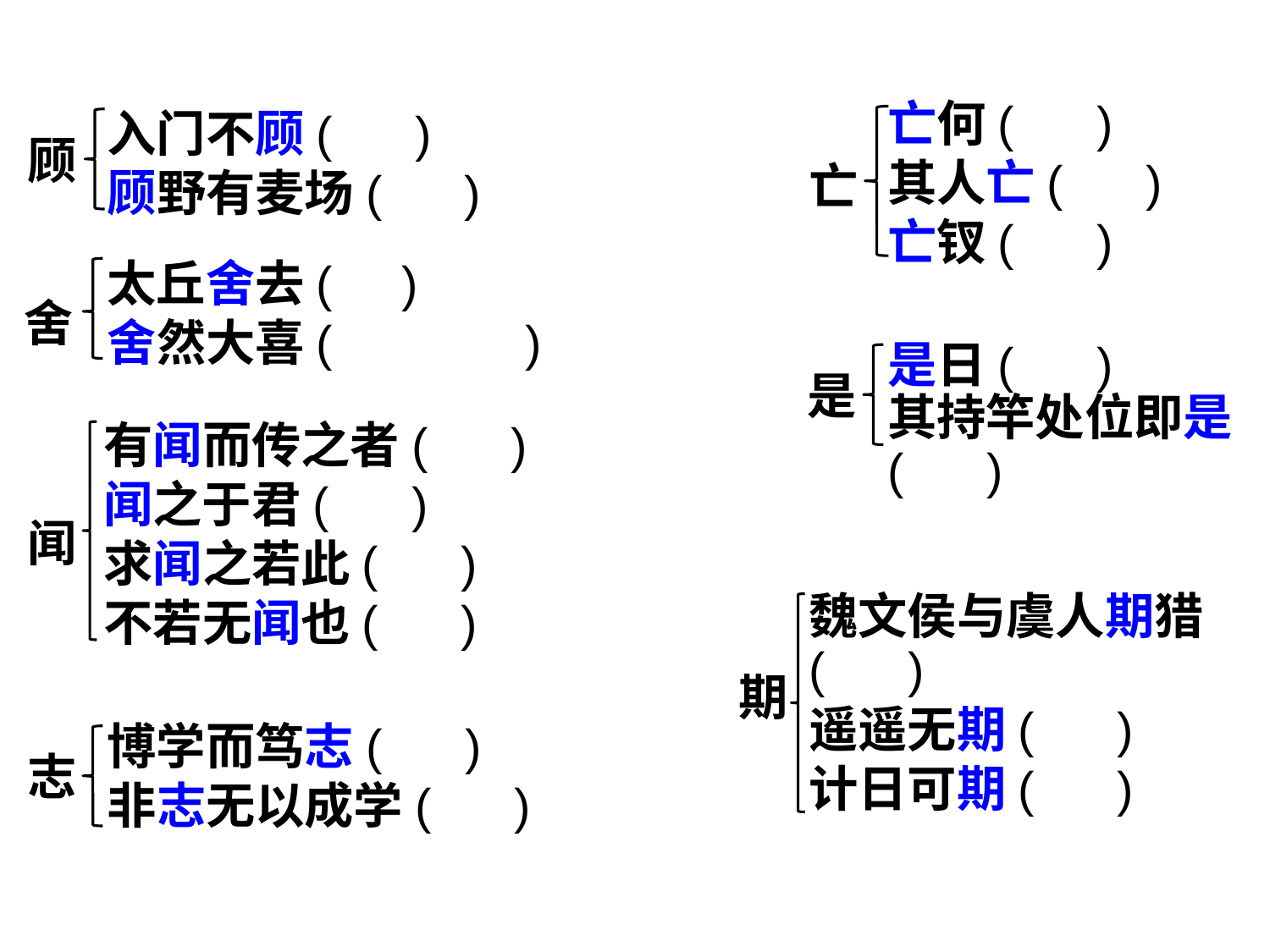

亡何(      )
其人亡(      )
亡钗(      )
入门不顾(      )
顾野有麦场(      )

顾
亡
太丘舍去(     )
舍然大喜(              )

舍
是日(      )
其持竿处位即是
(      )

是
有闻而传之者(      )
闻之于君(      )
求闻之若此(      )
不若无闻也(      )

闻
魏文侯与虞人期猎
(      )
遥遥无期(      )
计日可期(      )

期
博学而笃志(      )
非志无以成学(      )

志